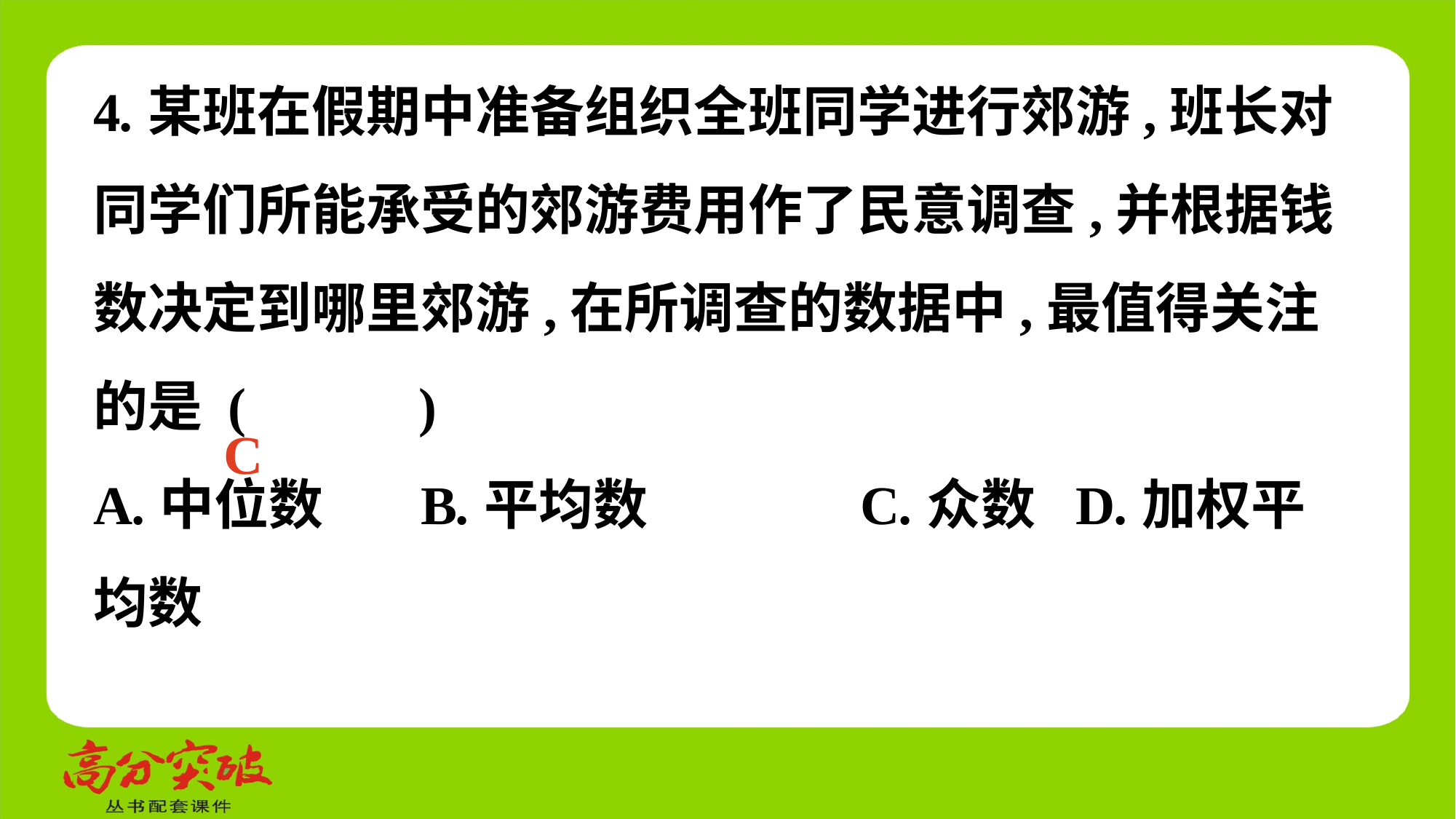

4.某班在假期中准备组织全班同学进行郊游,班长对同学们所能承受的郊游费用作了民意调查,并根据钱数决定到哪里郊游,在所调查的数据中,最值得关注的是 (　   　)
A.中位数    	B.平均数	        C.众数	D.加权平均数
C